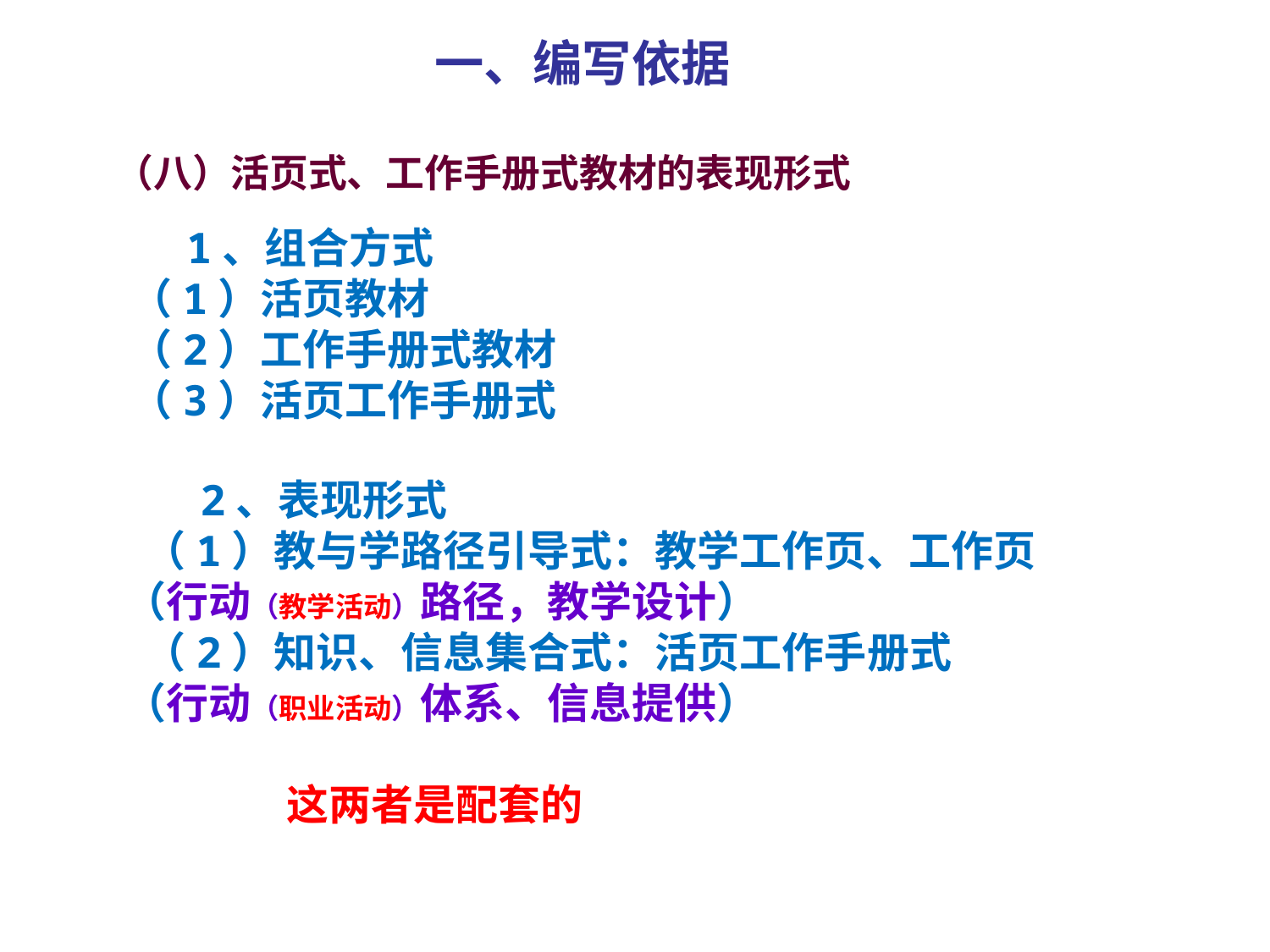

一、编写依据
（八）活页式、工作手册式教材的表现形式
   1、组合方式
 （1）活页教材
 （2）工作手册式教材
 （3）活页工作手册式
   2、表现形式
 （1）教与学路径引导式：教学工作页、工作页
（行动（教学活动）路径，教学设计）
 （2）知识、信息集合式：活页工作手册式
（行动（职业活动）体系、信息提供）

                这两者是配套的